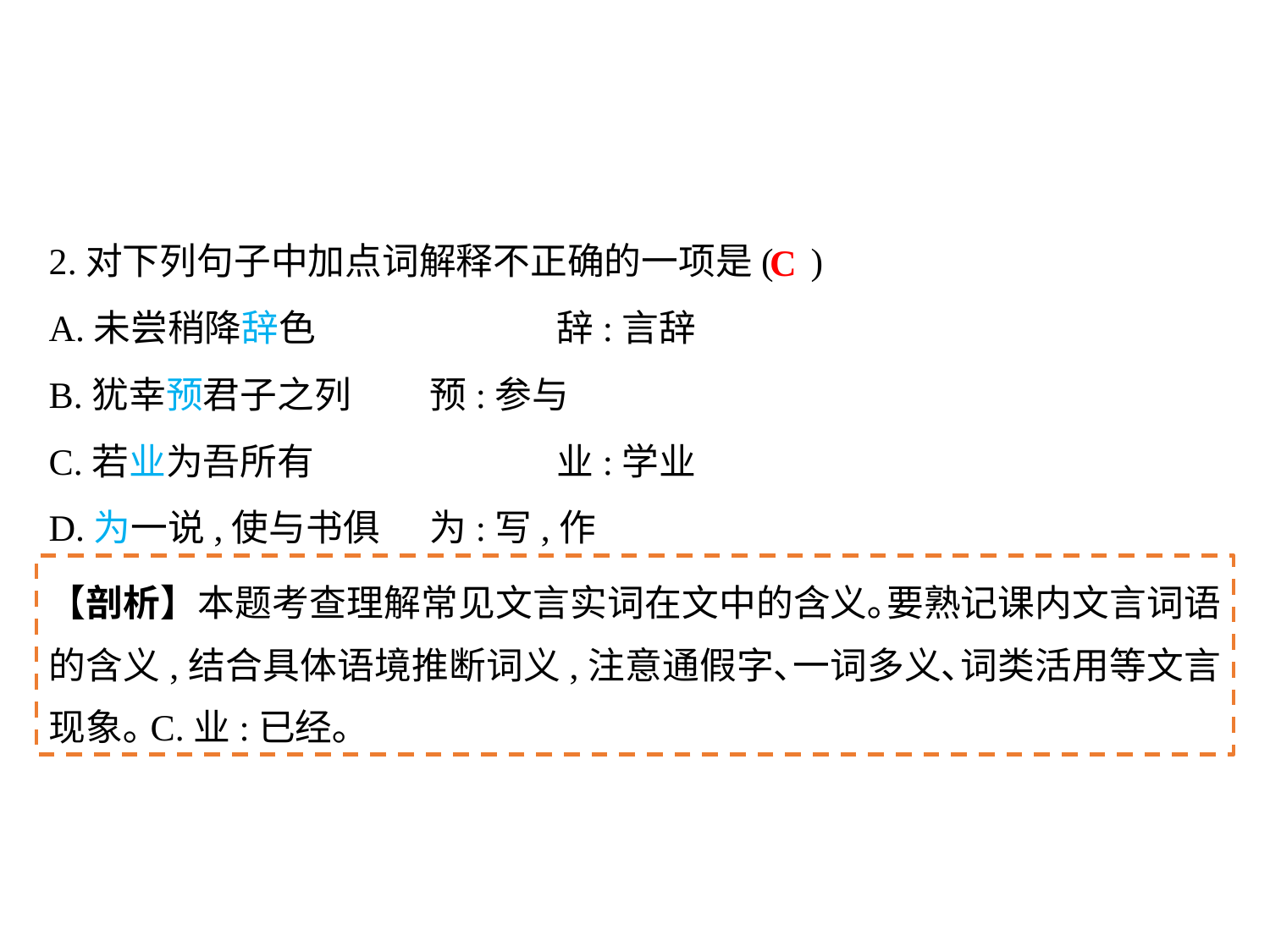

2.对下列句子中加点词解释不正确的一项是(	)
A.未尝稍降辞色		辞:言辞
B.犹幸预君子之列	预:参与
C.若业为吾所有		业:学业
D.为一说,使与书俱	为:写,作
C
【剖析】本题考查理解常见文言实词在文中的含义｡要熟记课内文言词语的含义,结合具体语境推断词义,注意通假字､一词多义､词类活用等文言现象｡C.业:已经｡